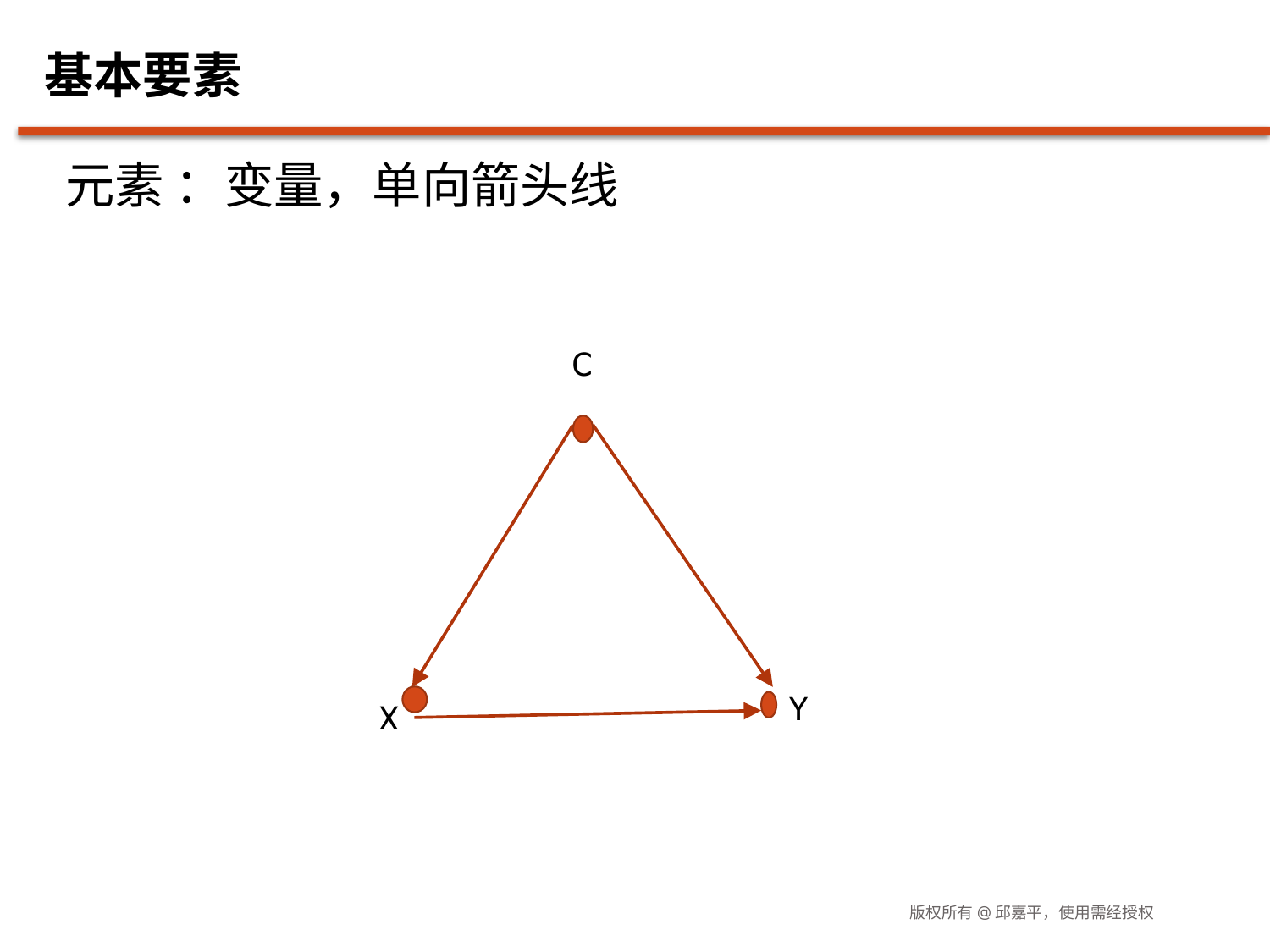

# 基本要素
元素 ：变量，单向箭头线

C

Y

X

版权所有@邱嘉平，使用需经授权